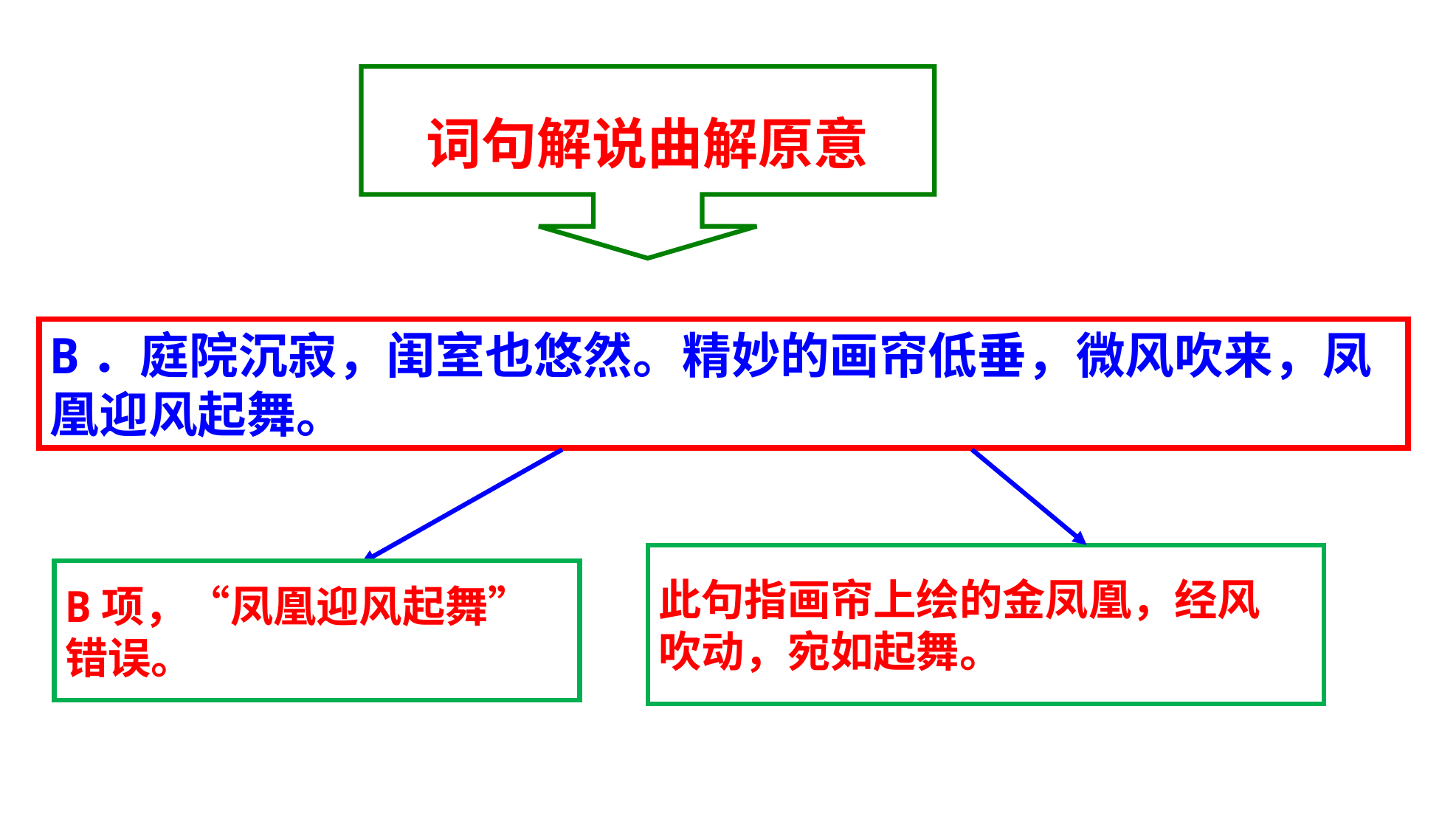

词句解说曲解原意
B．庭院沉寂，闺室也悠然。精妙的画帘低垂，微风吹来，凤凰迎风起舞。

此句指画帘上绘的金凤凰，经风
吹动，宛如起舞。
B项，“凤凰迎风起舞”
错误。